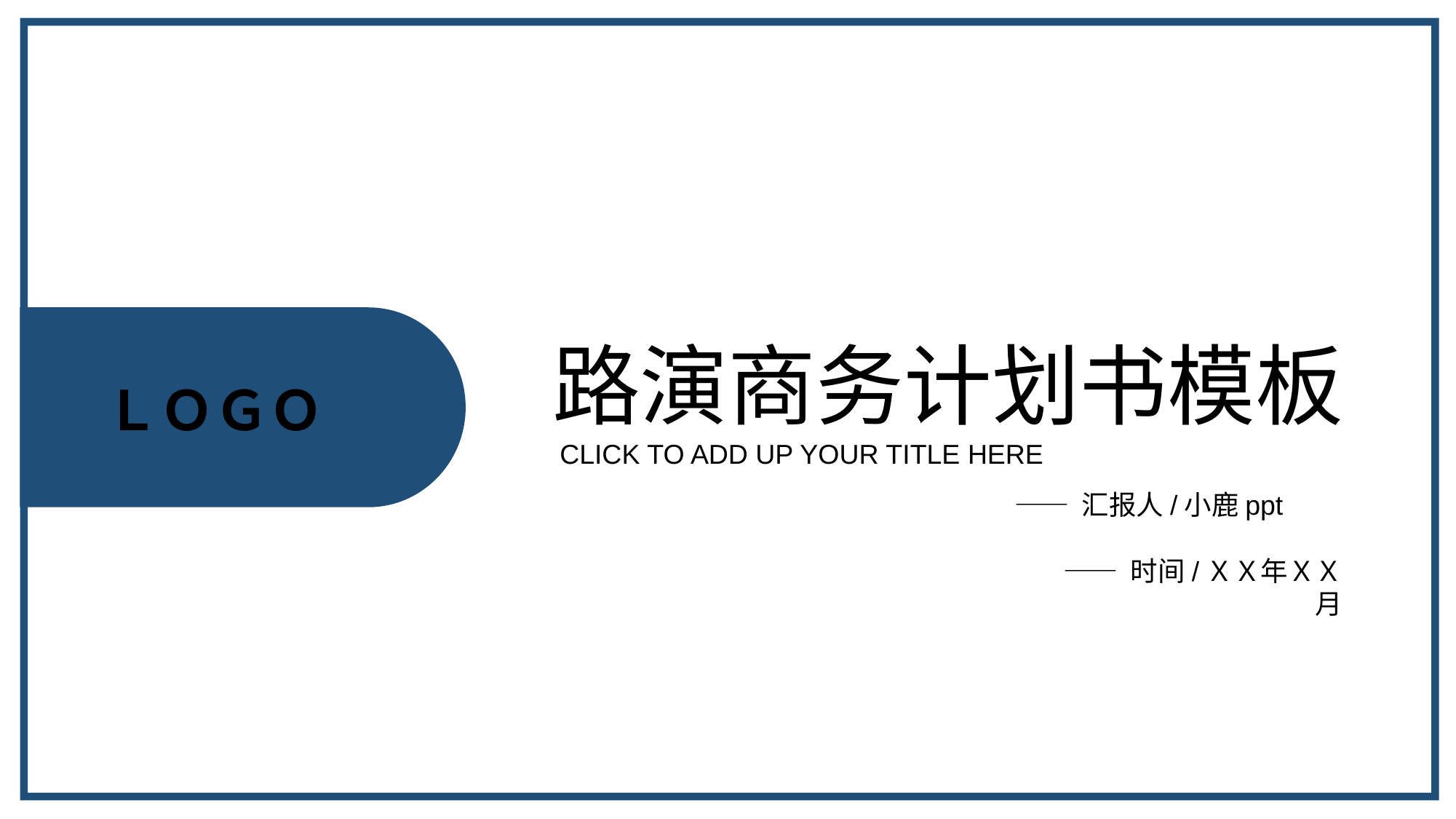

路演商务计划书模板
ＬＯＧＯ
CLICK TO ADD UP YOUR TITLE HERE
—— 汇报人/小鹿ppt
—— 时间/ＸＸ年ＸＸ月